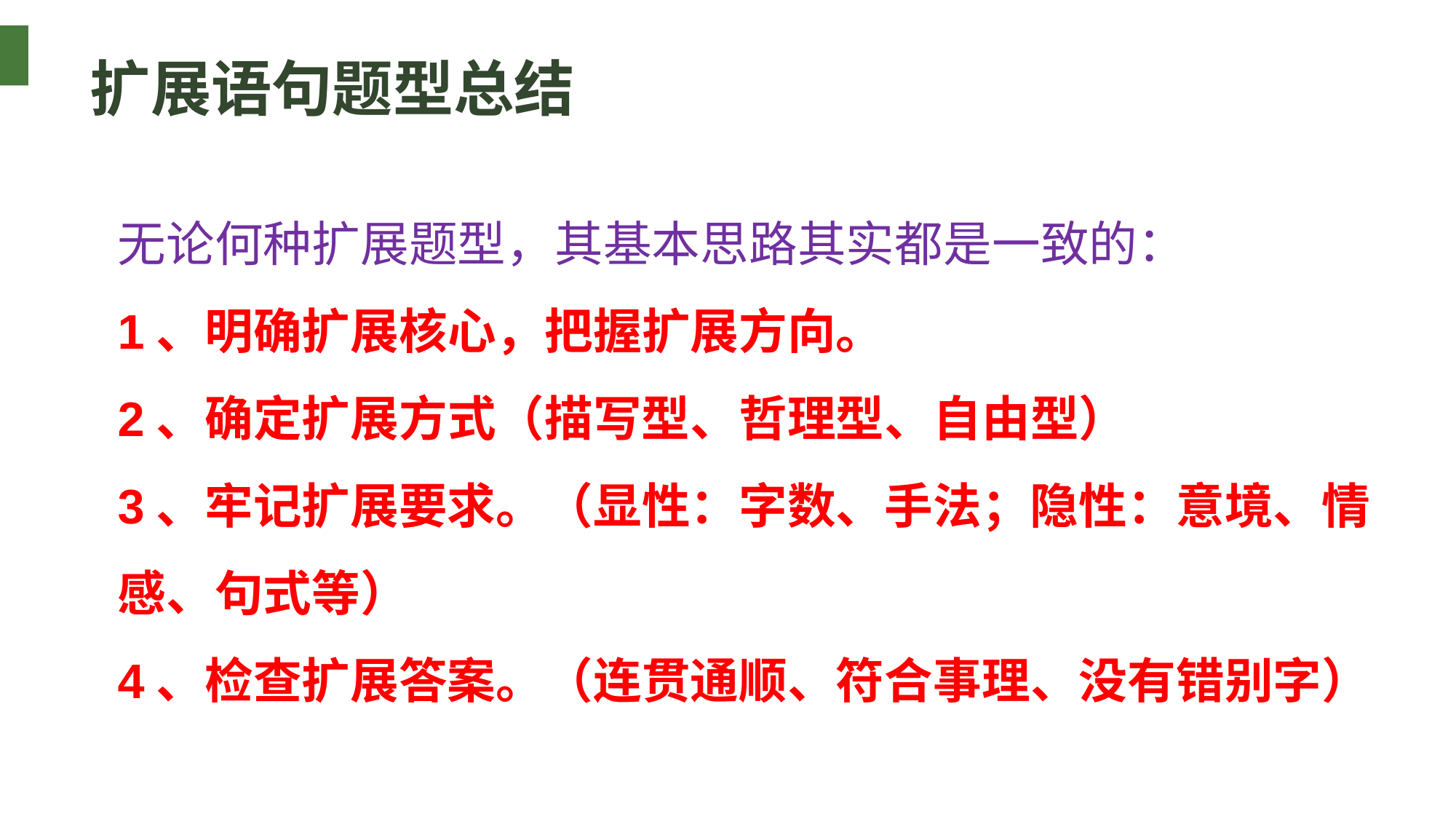

扩展语句题型总结
无论何种扩展题型，其基本思路其实都是一致的：
1、明确扩展核心，把握扩展方向。
2、确定扩展方式（描写型、哲理型、自由型）
3、牢记扩展要求。（显性：字数、手法；隐性：意境、情感、句式等）
4、检查扩展答案。（连贯通顺、符合事理、没有错别字）